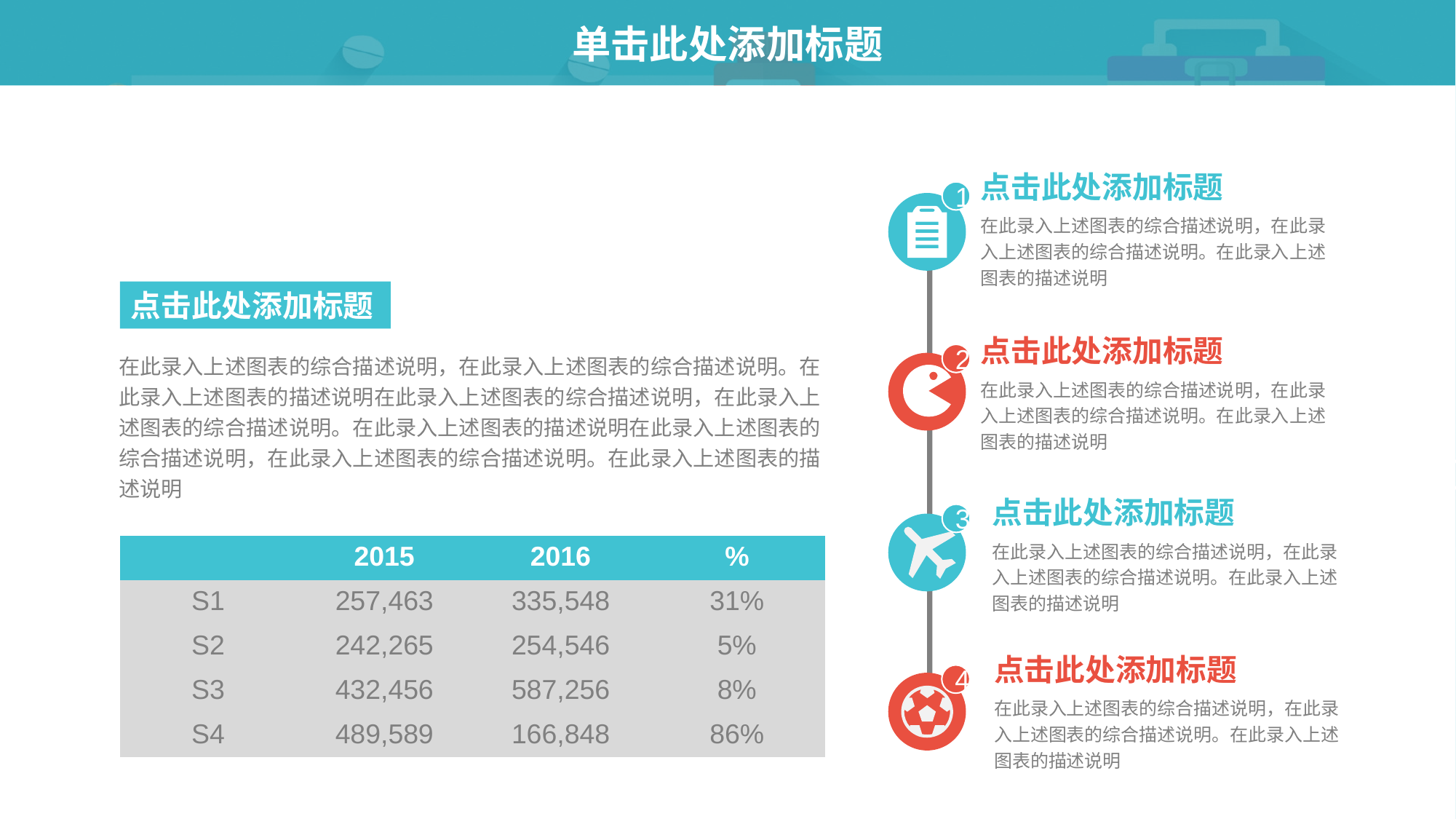

# 单击此处添加标题
点击此处添加标题
1

2

3

4

在此录入上述图表的综合描述说明，在此录入上述图表的综合描述说明。在此录入上述图表的描述说明
点击此处添加标题
点击此处添加标题
在此录入上述图表的综合描述说明，在此录入上述图表的综合描述说明。在此录入上述图表的描述说明在此录入上述图表的综合描述说明，在此录入上述图表的综合描述说明。在此录入上述图表的描述说明在此录入上述图表的综合描述说明，在此录入上述图表的综合描述说明。在此录入上述图表的描述说明

在此录入上述图表的综合描述说明，在此录入上述图表的综合描述说明。在此录入上述图表的描述说明
点击此处添加标题
在此录入上述图表的综合描述说明，在此录入上述图表的综合描述说明。在此录入上述图表的描述说明
|  | 2015 | 2016 | % |
| --- | --- | --- | --- |
| S1 | 257,463 | 335,548 | 31% |
| S2 | 242,265 | 254,546 | 5% |
| S3 | 432,456 | 587,256 | 8% |
| S4 | 489,589 | 166,848 | 86% |
点击此处添加标题
在此录入上述图表的综合描述说明，在此录入上述图表的综合描述说明。在此录入上述图表的描述说明